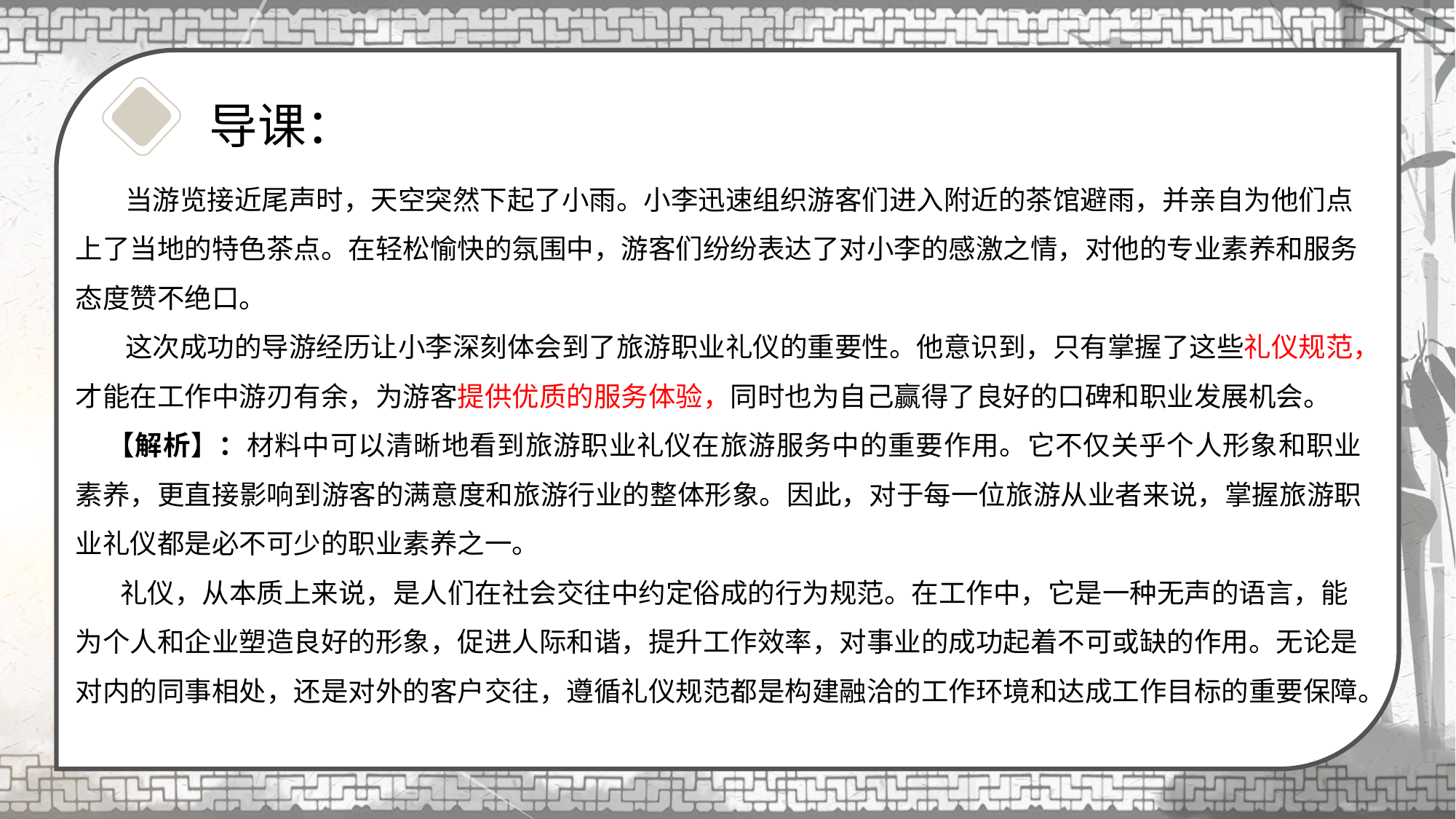

# 导课：
       当游览接近尾声时，天空突然下起了小雨。小李迅速组织游客们进入附近的茶馆避雨，并亲自为他们点上了当地的特色茶点。在轻松愉快的氛围中，游客们纷纷表达了对小李的感激之情，对他的专业素养和服务态度赞不绝口。
       这次成功的导游经历让小李深刻体会到了旅游职业礼仪的重要性。他意识到，只有掌握了这些礼仪规范，才能在工作中游刃有余，为游客提供优质的服务体验，同时也为自己赢得了良好的口碑和职业发展机会。
【解析】：材料中可以清晰地看到旅游职业礼仪在旅游服务中的重要作用。它不仅关乎个人形象和职业素养，更直接影响到游客的满意度和旅游行业的整体形象。因此，对于每一位旅游从业者来说，掌握旅游职业礼仪都是必不可少的职业素养之一。
 礼仪，从本质上来说，是人们在社会交往中约定俗成的行为规范。在工作中，它是一种无声的语言，能为个人和企业塑造良好的形象，促进人际和谐，提升工作效率，对事业的成功起着不可或缺的作用。无论是对内的同事相处，还是对外的客户交往，遵循礼仪规范都是构建融洽的工作环境和达成工作目标的重要保障。